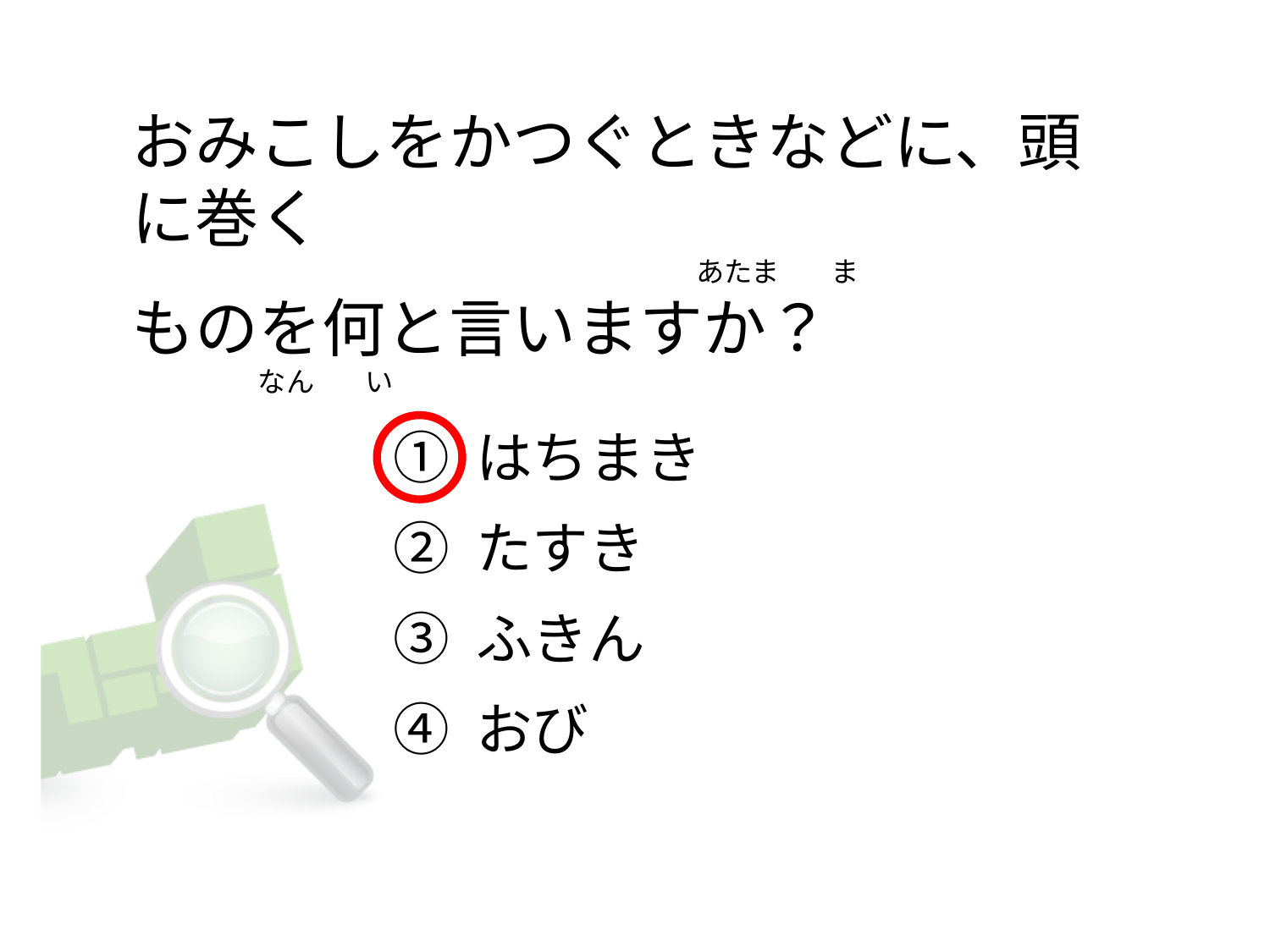

# おみこしをかつぐときなどに、頭に巻く                                                                                          あたま        ま  ものを何と言いますか？                    なん        い

① はちまき
② たすき
③ ふきん
④ おび